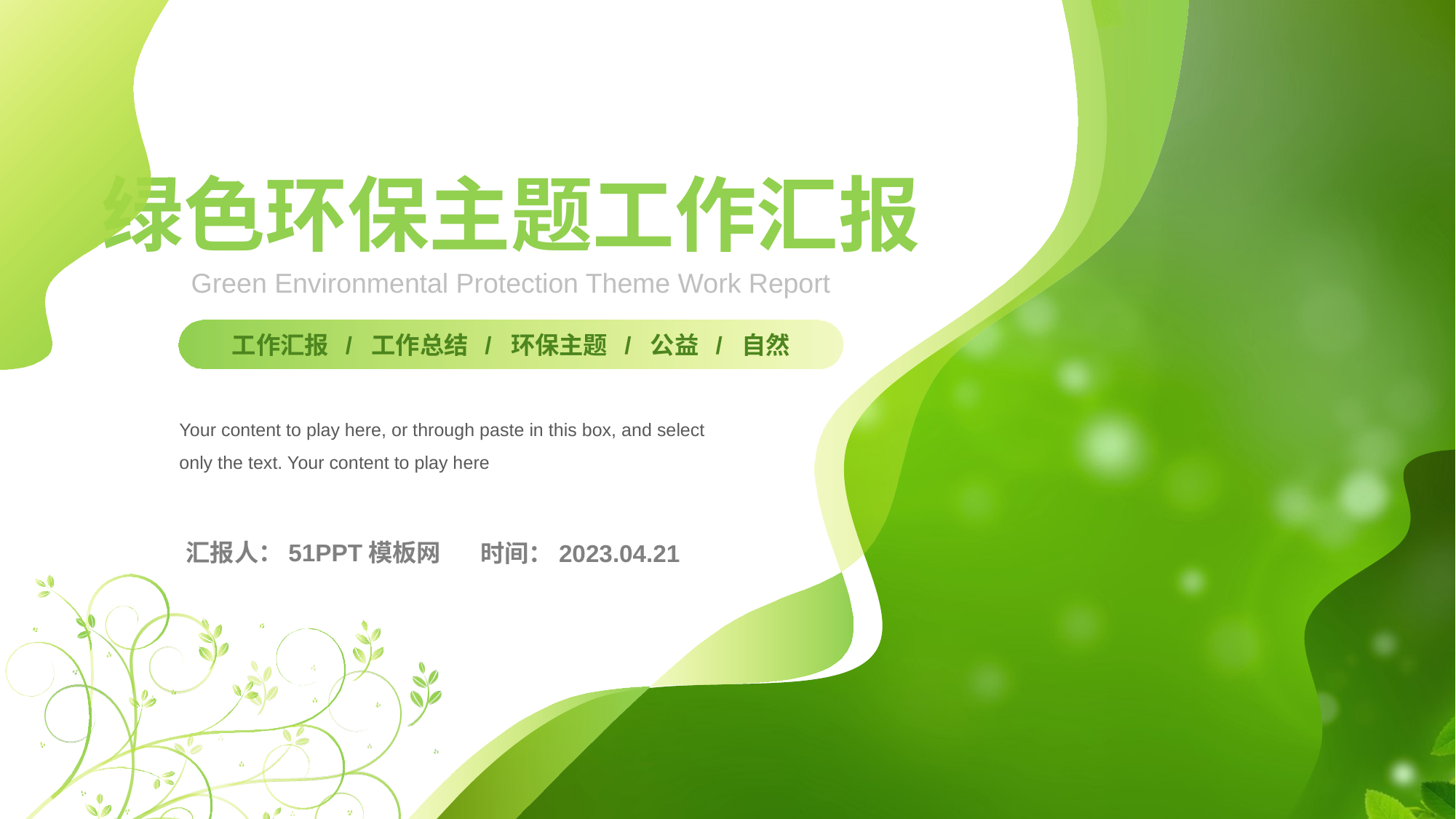

绿色环保主题工作汇报
Green Environmental Protection Theme Work Report

工作汇报  /  工作总结  /  环保主题  /  公益  /  自然
Your content to play here, or through paste in this box, and select only the text. Your content to play here

汇报人：51PPT模板网
时间：2023.04.21